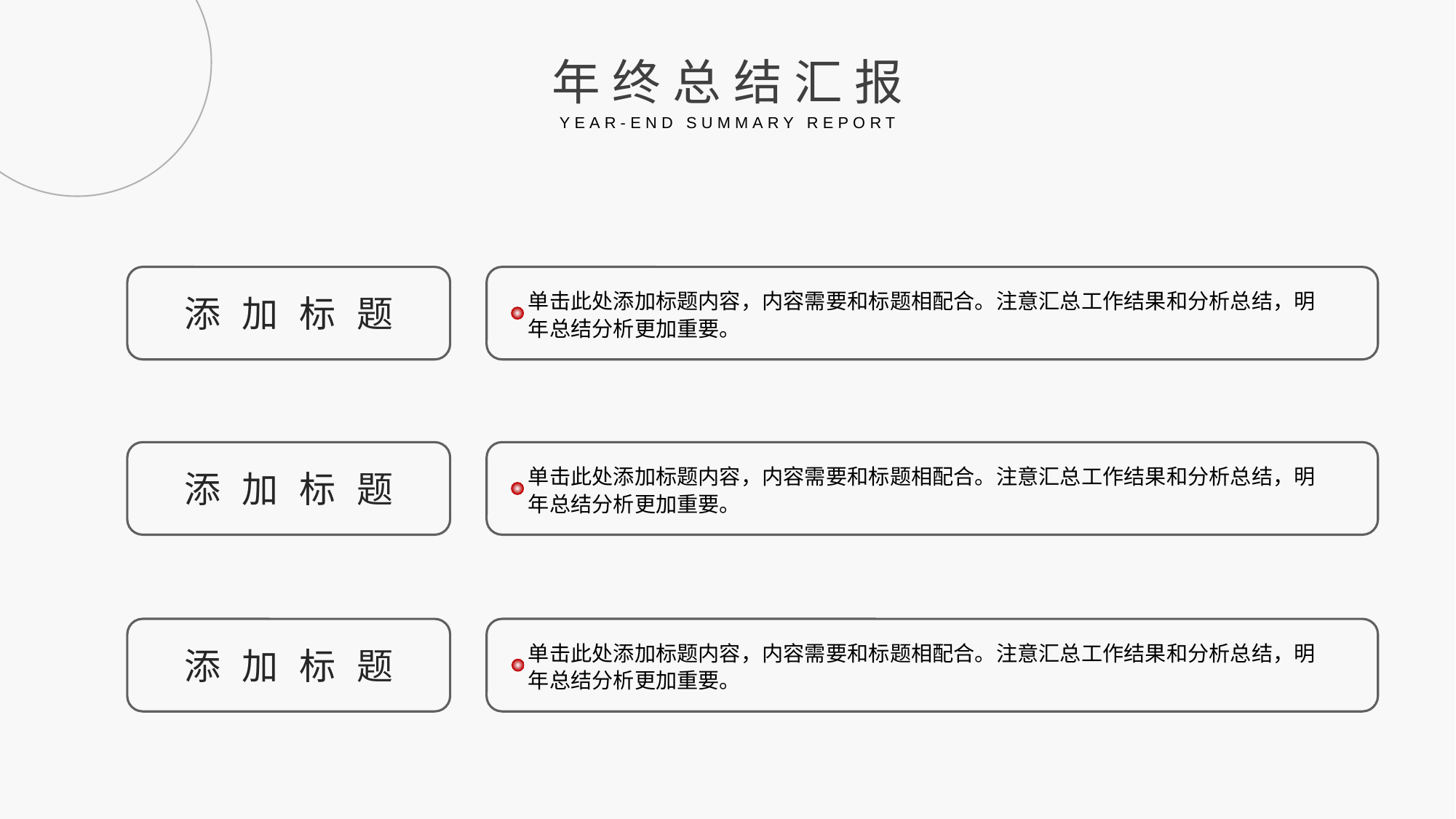

年终总结汇报
YEAR-END SUMMARY REPORT

添加标题

单击此处添加标题内容，内容需要和标题相配合。注意汇总工作结果和分析总结，明年总结分析更加重要。

添加标题

单击此处添加标题内容，内容需要和标题相配合。注意汇总工作结果和分析总结，明年总结分析更加重要。

添加标题

单击此处添加标题内容，内容需要和标题相配合。注意汇总工作结果和分析总结，明年总结分析更加重要。